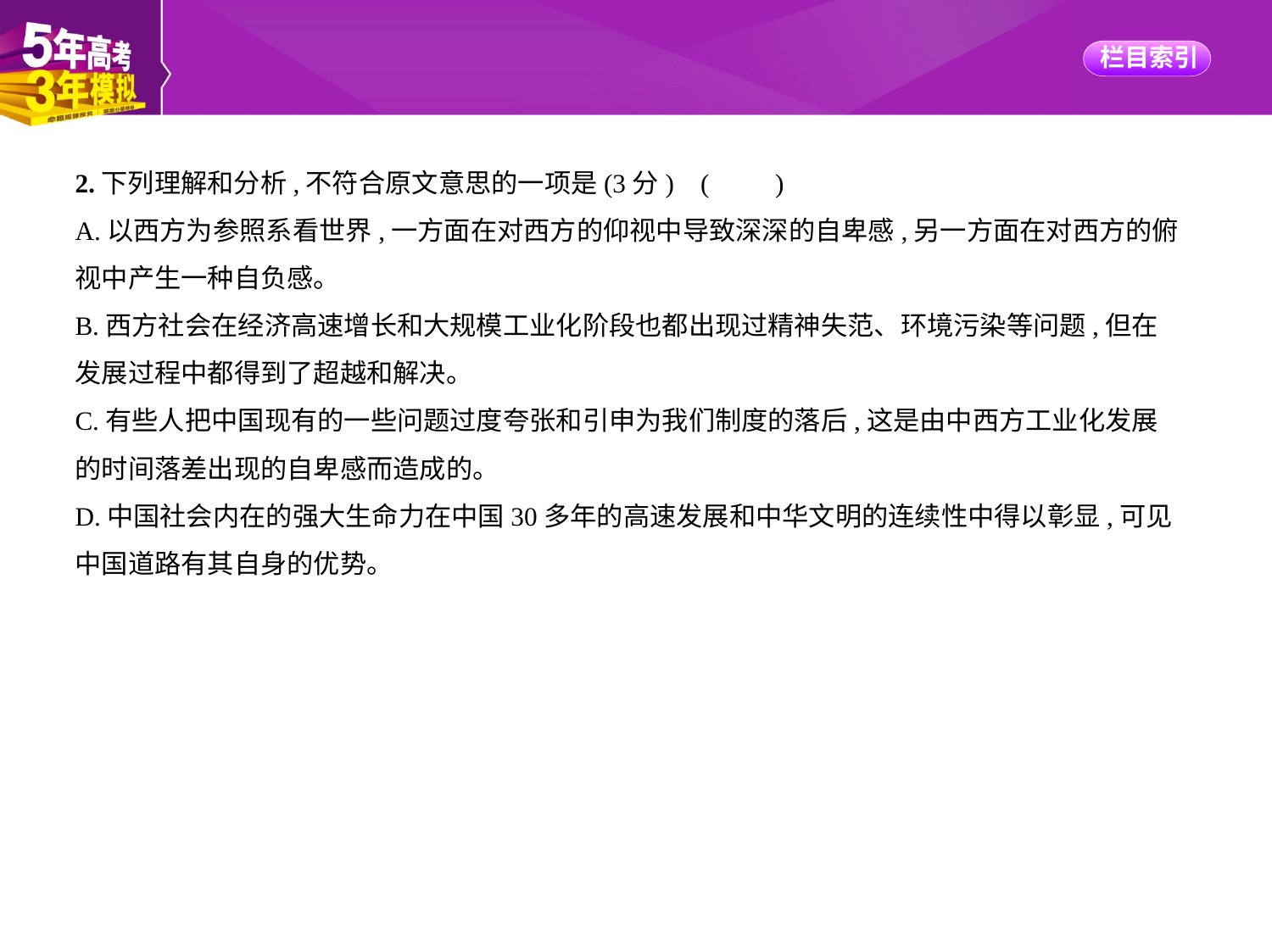

2.下列理解和分析,不符合原文意思的一项是(3分) (　　)
A.以西方为参照系看世界,一方面在对西方的仰视中导致深深的自卑感,另一方面在对西方的俯
视中产生一种自负感。
B.西方社会在经济高速增长和大规模工业化阶段也都出现过精神失范、环境污染等问题,但在
发展过程中都得到了超越和解决。
C.有些人把中国现有的一些问题过度夸张和引申为我们制度的落后,这是由中西方工业化发展
的时间落差出现的自卑感而造成的。
D.中国社会内在的强大生命力在中国30多年的高速发展和中华文明的连续性中得以彰显,可见
中国道路有其自身的优势。